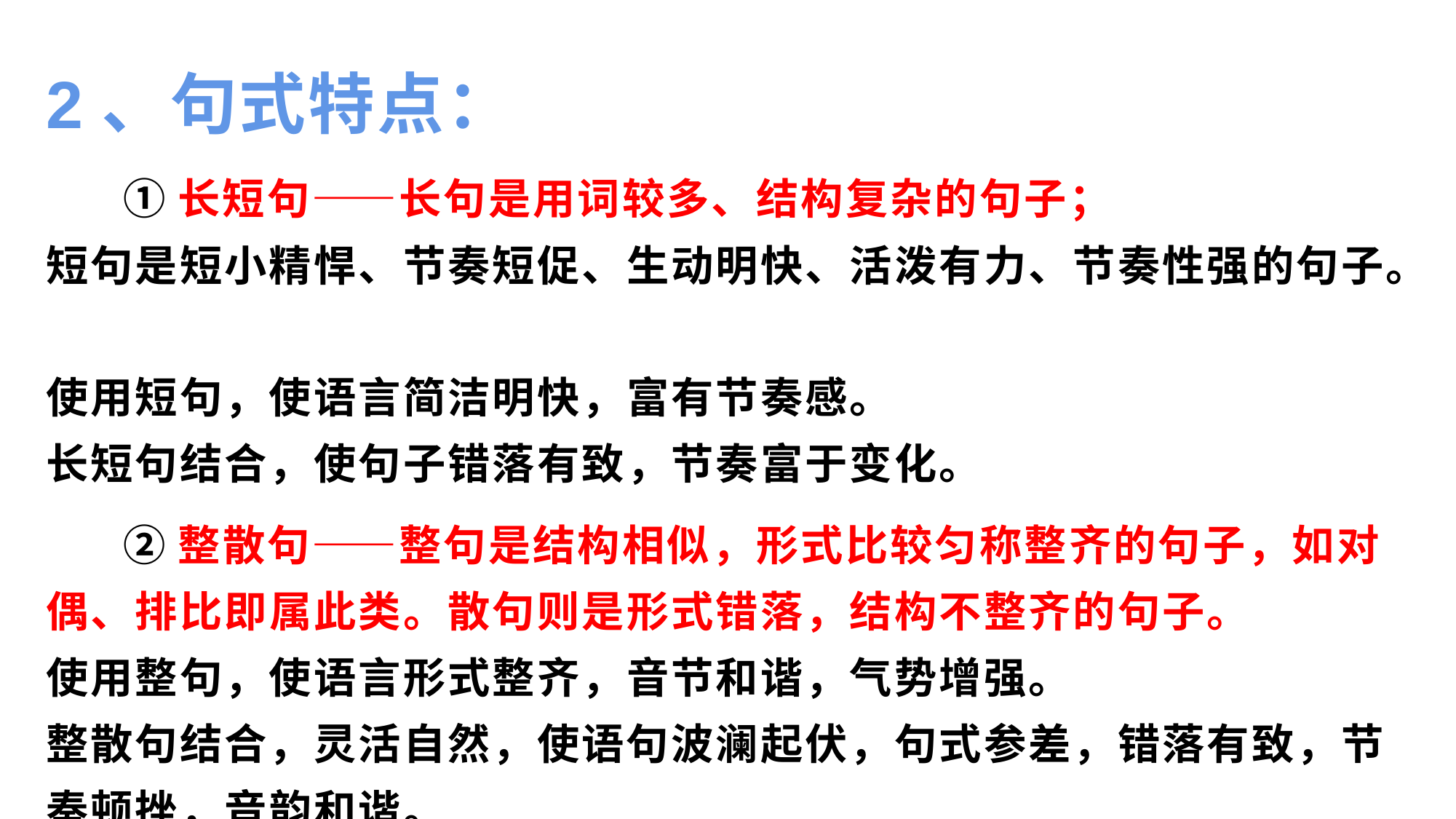

2、句式特点：
①长短句——长句是用词较多、结构复杂的句子；
短句是短小精悍、节奏短促、生动明快、活泼有力、节奏性强的句子。
使用短句，使语言简洁明快，富有节奏感。
长短句结合，使句子错落有致，节奏富于变化。
②整散句——整句是结构相似，形式比较匀称整齐的句子，如对偶、排比即属此类。散句则是形式错落，结构不整齐的句子。
使用整句，使语言形式整齐，音节和谐，气势增强。
整散句结合，灵活自然，使语句波澜起伏，句式参差，错落有致，节奏顿挫，音韵和谐。